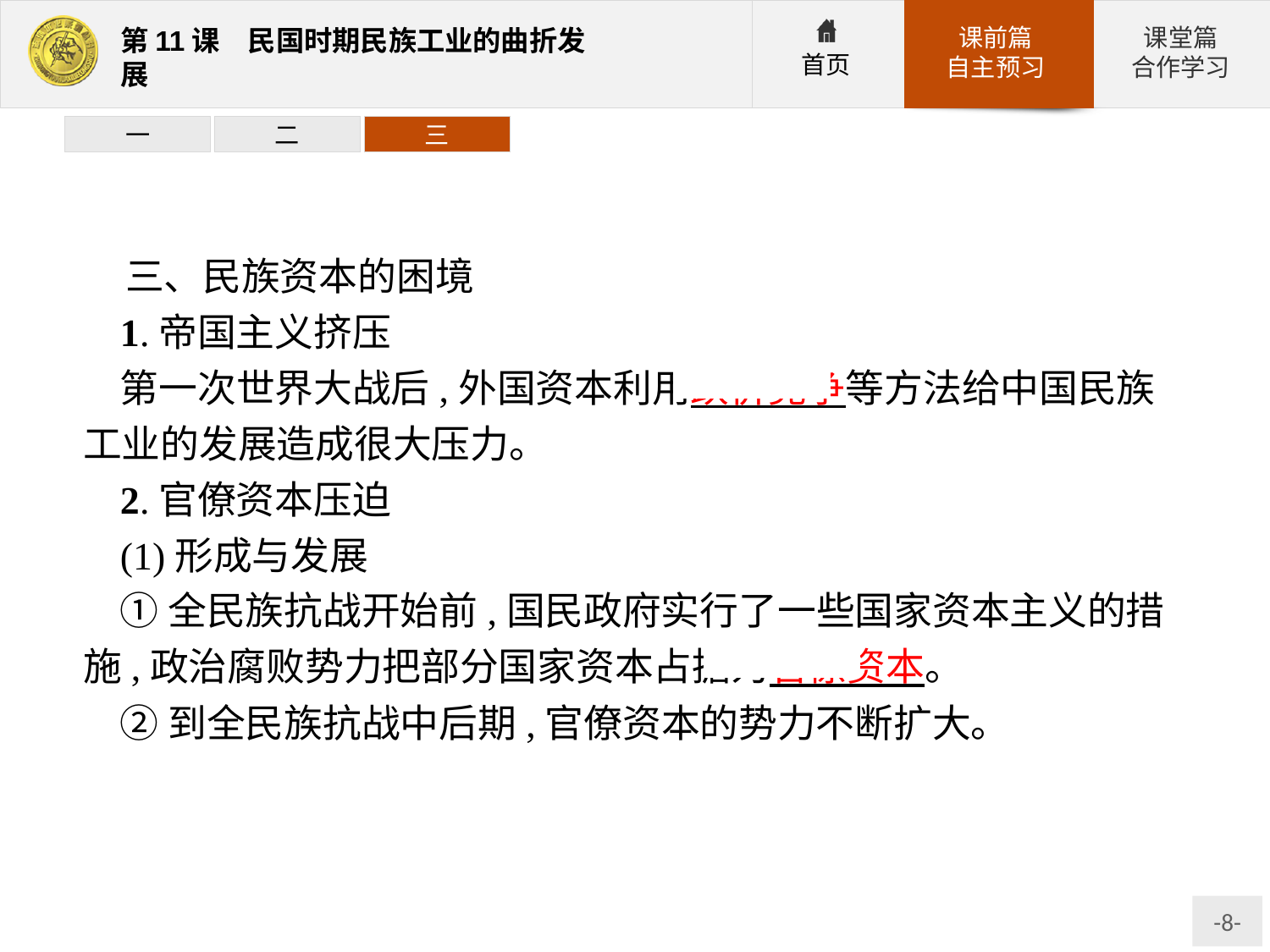

一
二
三
三、民族资本的困境
1.帝国主义挤压
第一次世界大战后,外国资本利用跌价竞争等方法给中国民族工业的发展造成很大压力。
2.官僚资本压迫
(1)形成与发展
①全民族抗战开始前,国民政府实行了一些国家资本主义的措施,政治腐败势力把部分国家资本占据为官僚资本。
②到全民族抗战中后期,官僚资本的势力不断扩大。